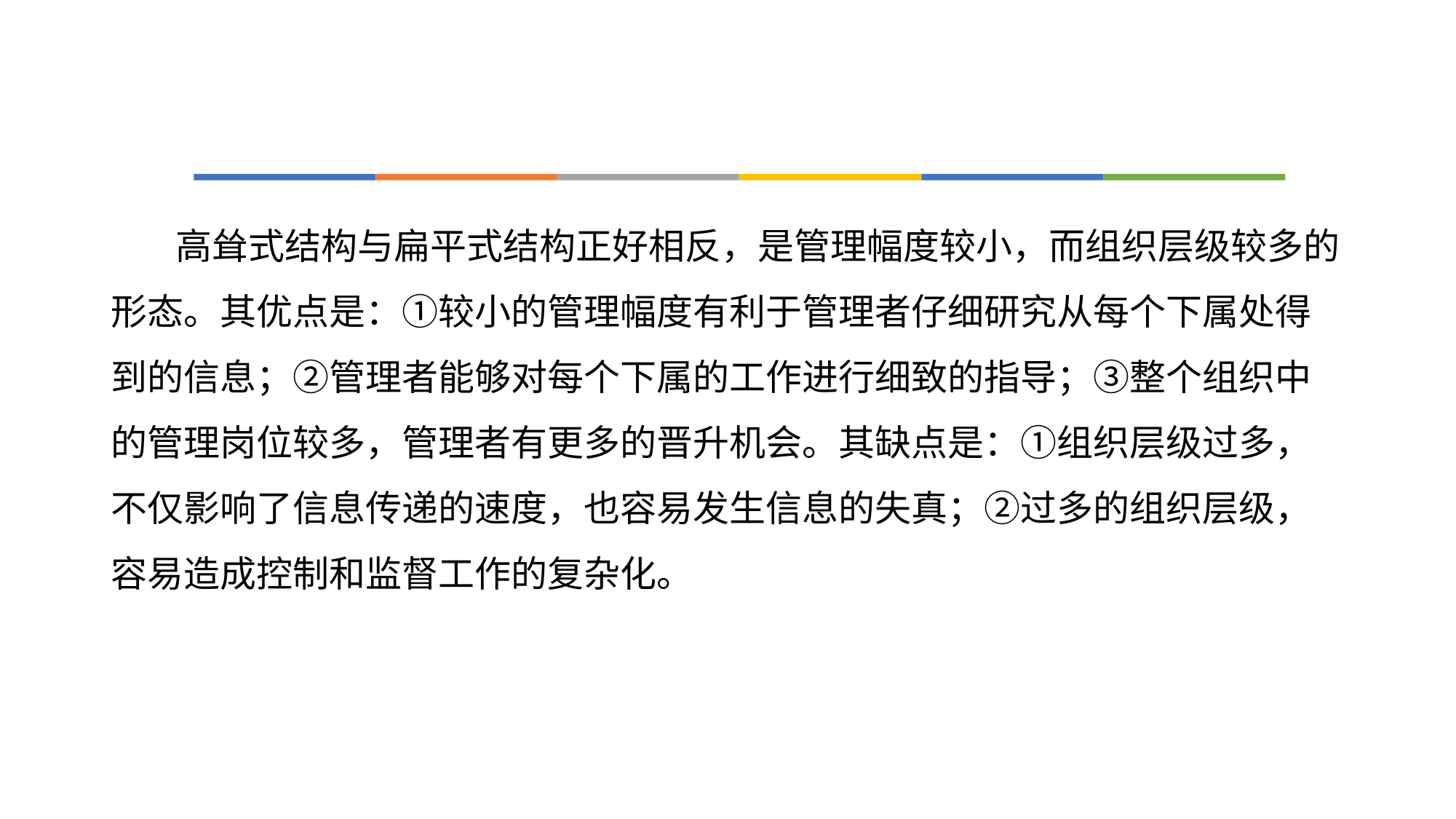

#
高耸式结构与扁平式结构正好相反，是管理幅度较小，而组织层级较多的形态。其优点是：①较小的管理幅度有利于管理者仔细研究从每个下属处得到的信息；②管理者能够对每个下属的工作进行细致的指导；③整个组织中的管理岗位较多，管理者有更多的晋升机会。其缺点是：①组织层级过多，不仅影响了信息传递的速度，也容易发生信息的失真；②过多的组织层级，容易造成控制和监督工作的复杂化。